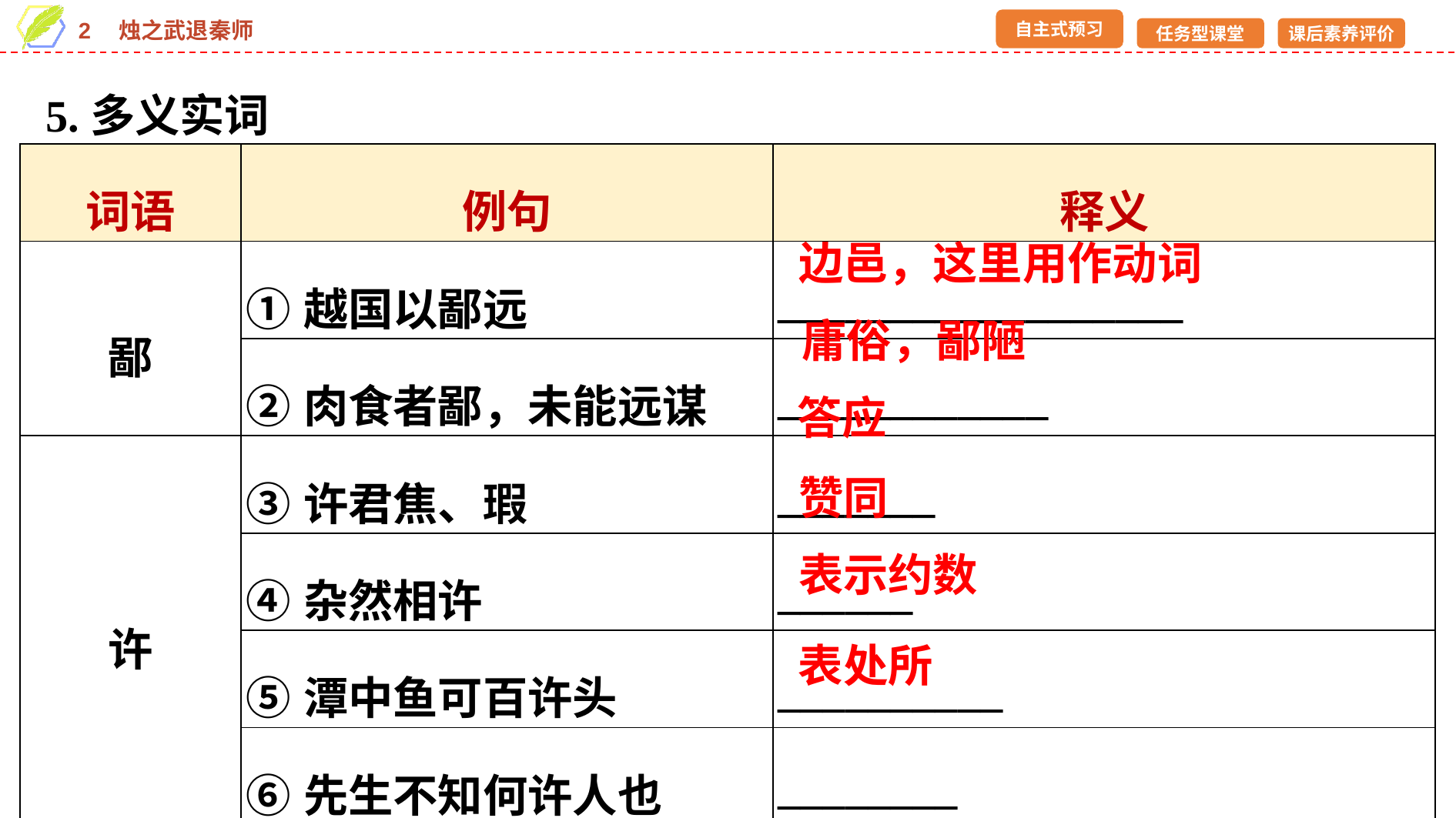

5.多义实词
| 词语 | 例句 | 释义 |
| --- | --- | --- |
| 鄙 | ①越国以鄙远 | \_\_\_\_\_\_\_\_\_\_\_\_\_\_\_\_\_\_ |
|  | ②肉食者鄙，未能远谋 | \_\_\_\_\_\_\_\_\_\_\_\_ |
| 许 | ③许君焦、瑕 | \_\_\_\_\_\_\_ |
|  | ④杂然相许 | \_\_\_\_\_\_ |
|  | ⑤潭中鱼可百许头 | \_\_\_\_\_\_\_\_\_\_ |
|  | ⑥先生不知何许人也 | \_\_\_\_\_\_\_\_ |
边邑，这里用作动词
庸俗，鄙陋
答应
赞同
表示约数
表处所